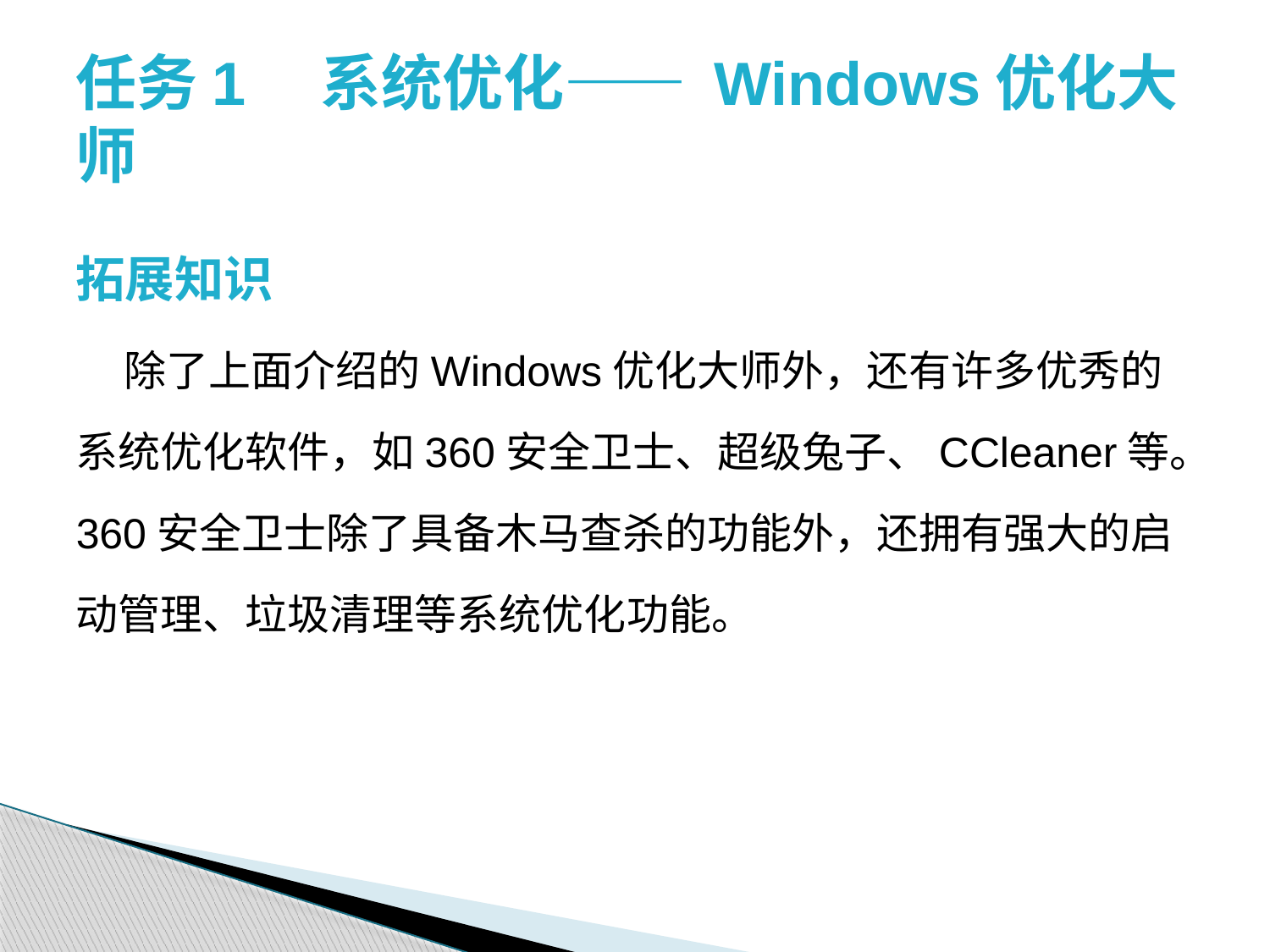

# 任务1　系统优化—— Windows优化大师
拓展知识
    除了上面介绍的Windows优化大师外，还有许多优秀的系统优化软件，如360安全卫士、超级兔子、CCleaner等。360安全卫士除了具备木马查杀的功能外，还拥有强大的启动管理、垃圾清理等系统优化功能。